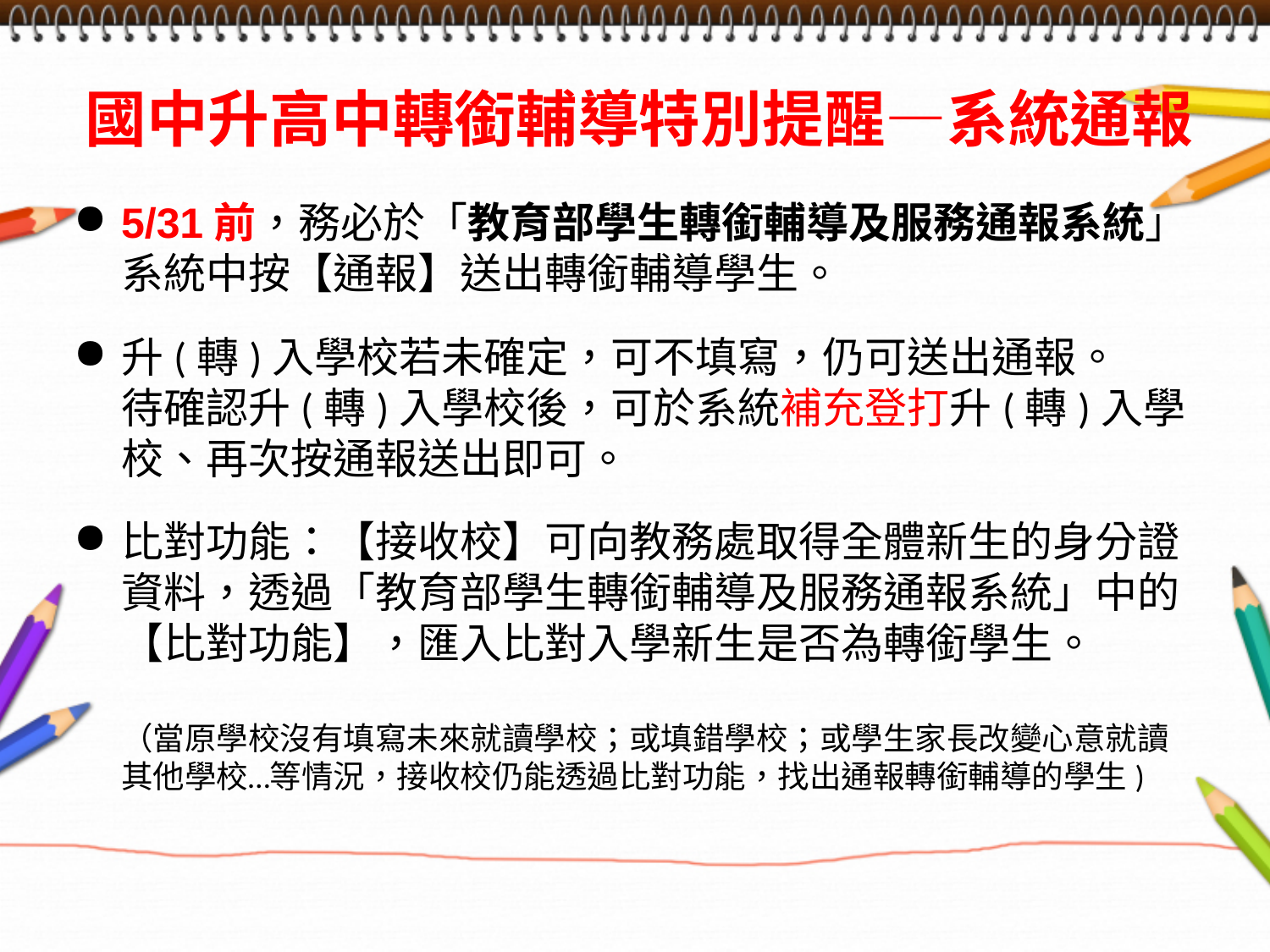

# 國中升高中轉銜輔導特別提醒—系統通報
5/31前，務必於「教育部學生轉銜輔導及服務通報系統」系統中按【通報】送出轉銜輔導學生。
升(轉)入學校若未確定，可不填寫，仍可送出通報。
待確認升(轉)入學校後，可於系統補充登打升(轉)入學校、再次按通報送出即可。
比對功能：【接收校】可向教務處取得全體新生的身分證資料，透過「教育部學生轉銜輔導及服務通報系統」中的【比對功能】，匯入比對入學新生是否為轉銜學生。
（當原學校沒有填寫未來就讀學校；或填錯學校；或學生家長改變心意就讀其他學校…等情況，接收校仍能透過比對功能，找出通報轉銜輔導的學生)